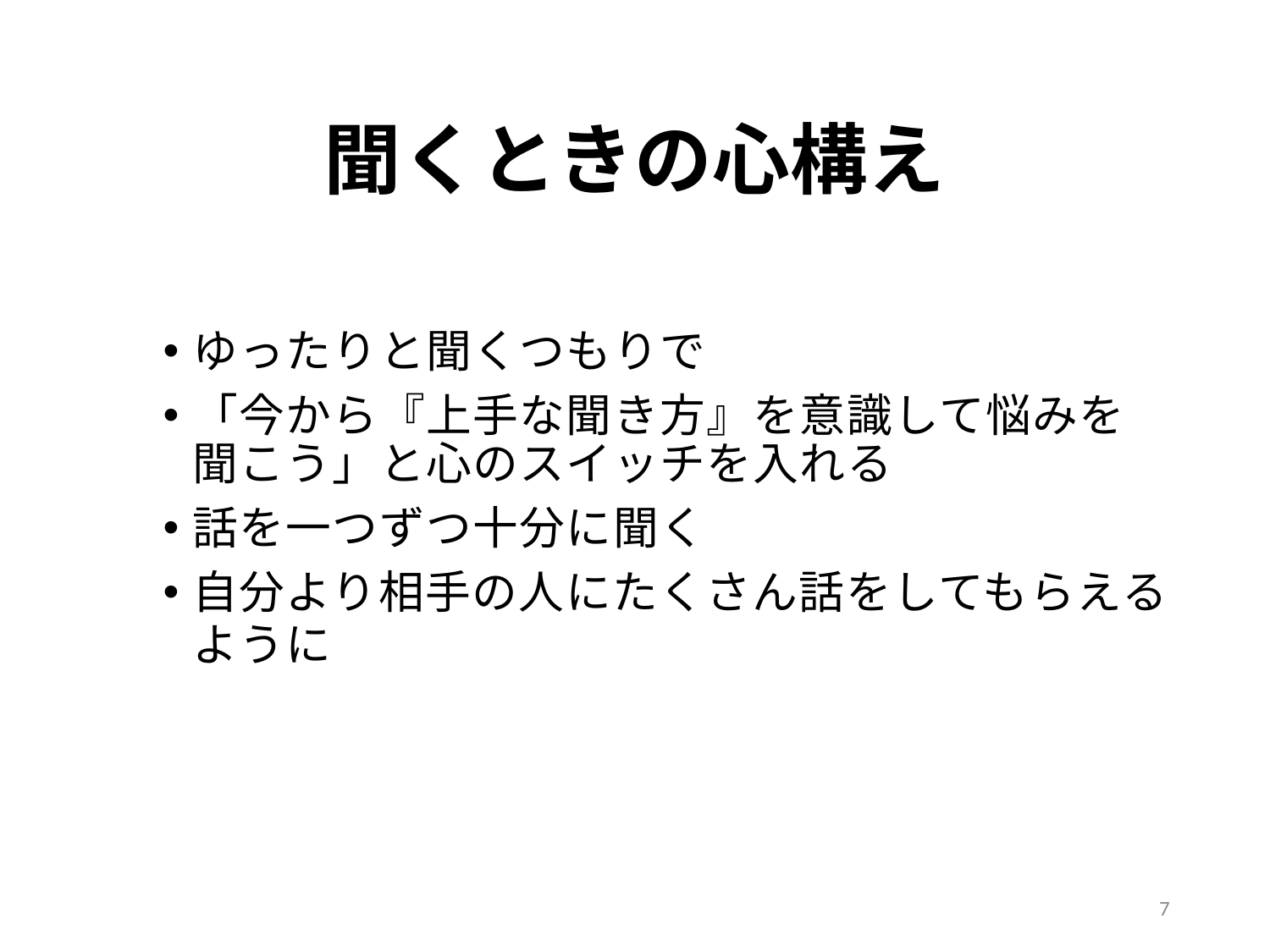

# 聞くときの心構え

ゆったりと聞くつもりで
「今から『上手な聞き方』を意識して悩みを聞こう」と心のスイッチを入れる
話を一つずつ十分に聞く
自分より相手の人にたくさん話をしてもらえるように

7